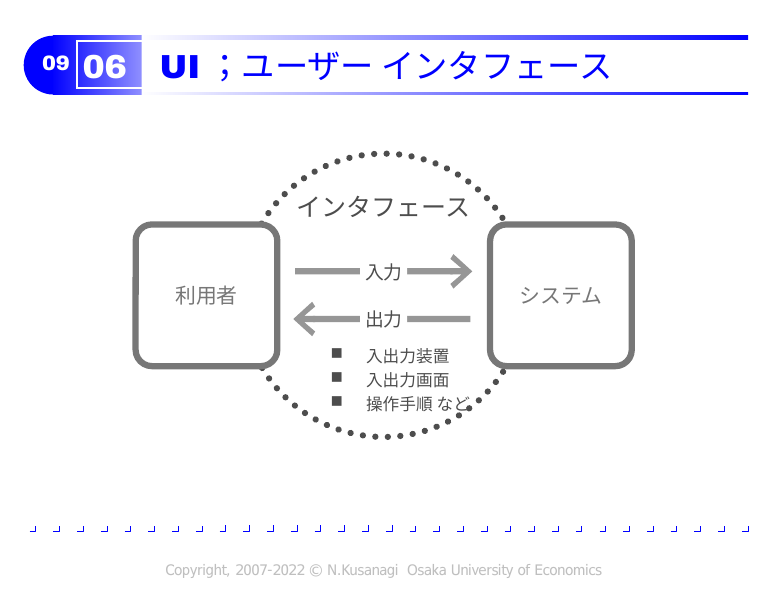

# 06   UI；ユーザー インタフェース

インタフェース
利用者
システム

入力
出力
入出力装置
入出力画面
操作手順 など